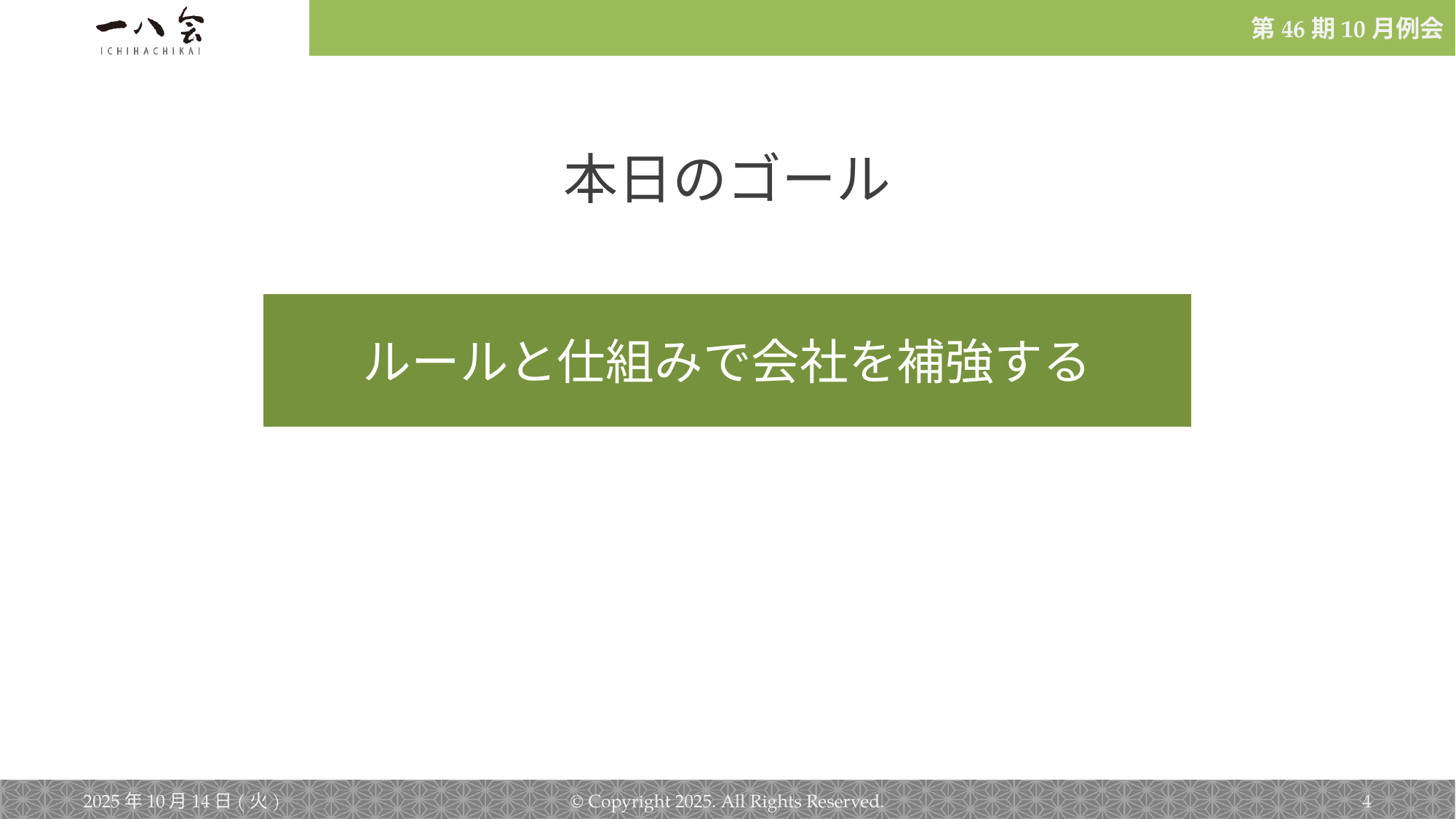

本日のゴール
ルールと仕組みで会社を補強する
2025年10月14日(火)
© Copyright 2025. All Rights Reserved.
4